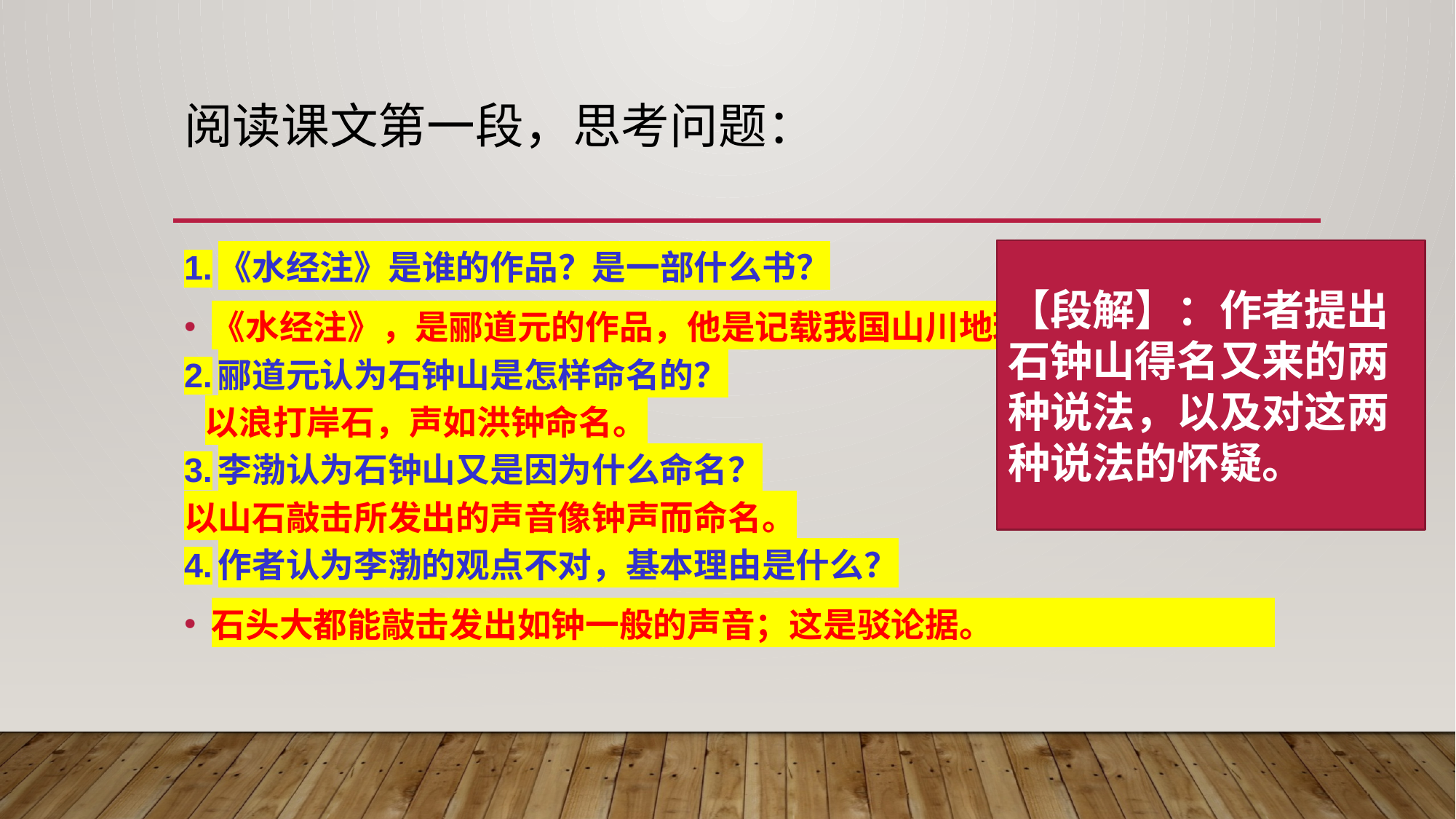

# 阅读课文第一段，思考问题：
【段解】：作者提出石钟山得名又来的两种说法，以及对这两种说法的怀疑。
1.《水经注》是谁的作品？是一部什么书？
《水经注》，是郦道元的作品，他是记载我国山川地理概貌的游记。
2.郦道元认为石钟山是怎样命名的？
  以浪打岸石，声如洪钟命名。
3.李渤认为石钟山又是因为什么命名？
以山石敲击所发出的声音像钟声而命名。
4.作者认为李渤的观点不对，基本理由是什么？
石头大都能敲击发出如钟一般的声音；这是驳论据。